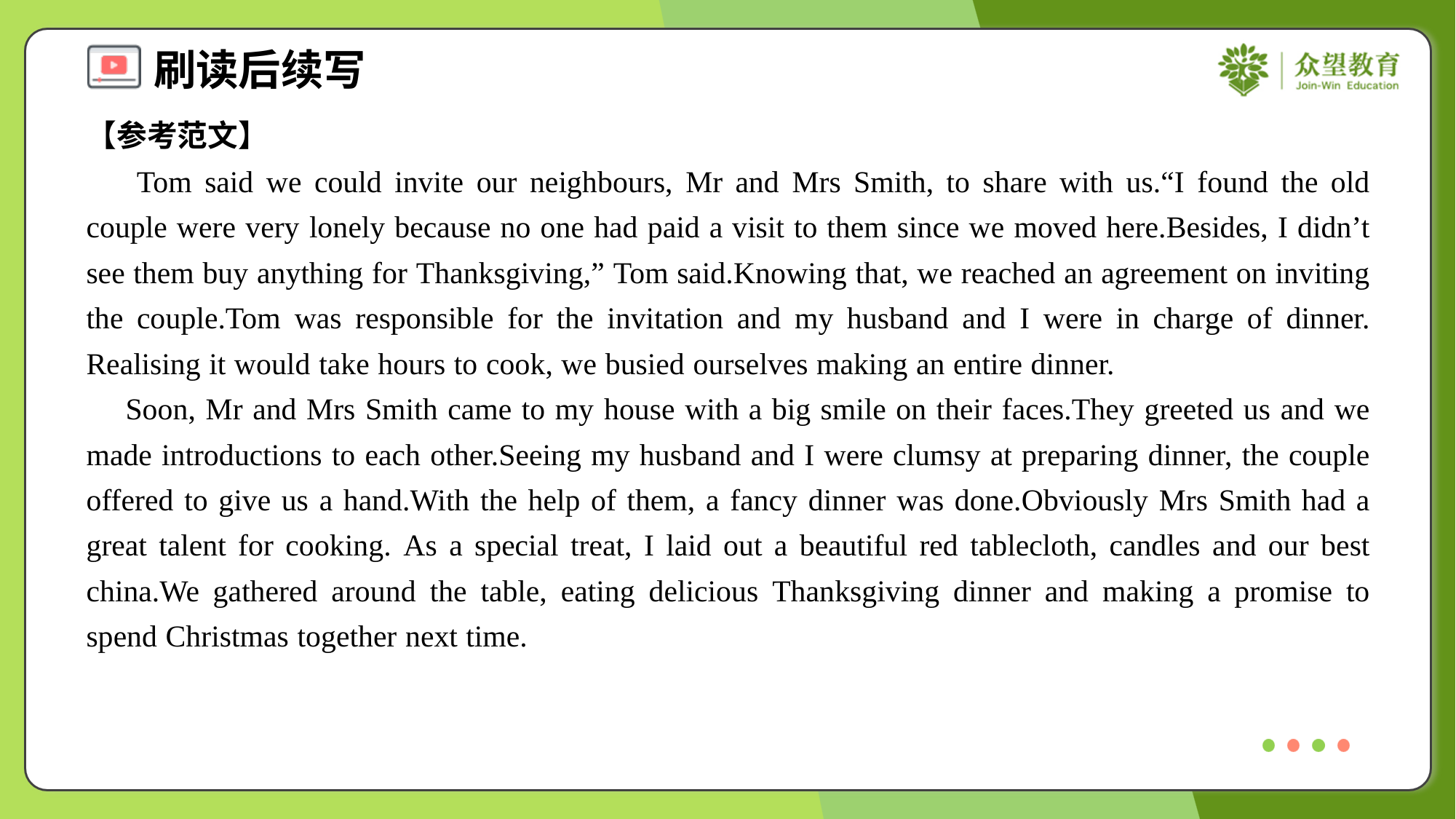

【参考范文】
    Tom said we could invite our neighbours, Mr and Mrs Smith, to share with us.“I found the old couple were very lonely because no one had paid a visit to them since we moved here.Besides, I didn’t see them buy anything for Thanksgiving,” Tom said.Knowing that, we reached an agreement on inviting the couple.Tom was responsible for the invitation and my husband and I were in charge of dinner. Realising it would take hours to cook, we busied ourselves making an entire dinner.
    Soon, Mr and Mrs Smith came to my house with a big smile on their faces.They greeted us and we made introductions to each other.Seeing my husband and I were clumsy at preparing dinner, the couple offered to give us a hand.With the help of them, a fancy dinner was done.Obviously Mrs Smith had a great talent for cooking. As a special treat, I laid out a beautiful red tablecloth, candles and our best china.We gathered around the table, eating delicious Thanksgiving dinner and making a promise to spend Christmas together next time.